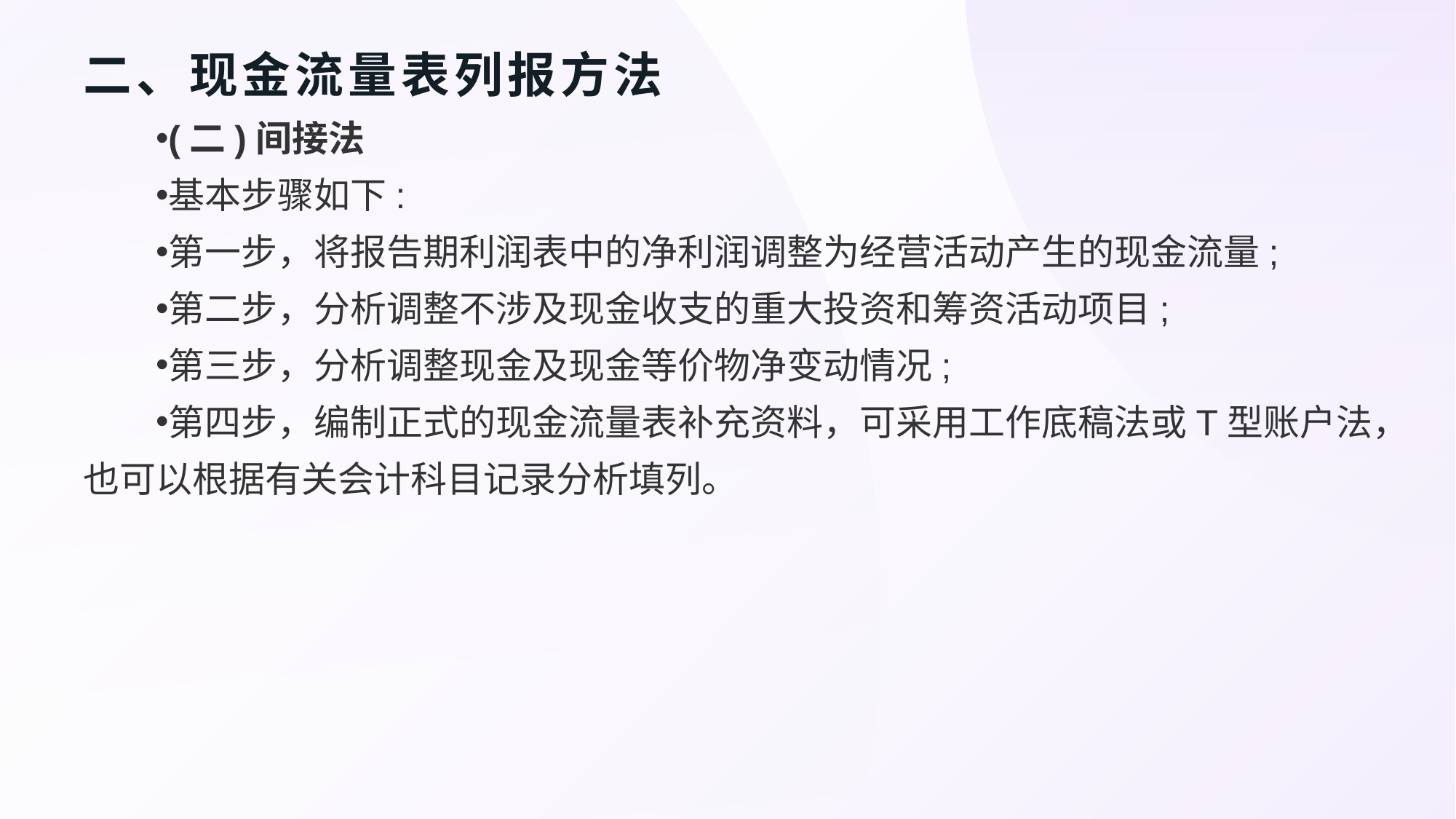

# 二、现金流量表列报方法
(二)间接法
基本步骤如下:
第一步，将报告期利润表中的净利润调整为经营活动产生的现金流量;
第二步，分析调整不涉及现金收支的重大投资和筹资活动项目;
第三步，分析调整现金及现金等价物净变动情况;
第四步，编制正式的现金流量表补充资料，可采用工作底稿法或T型账户法，也可以根据有关会计科目记录分析填列。